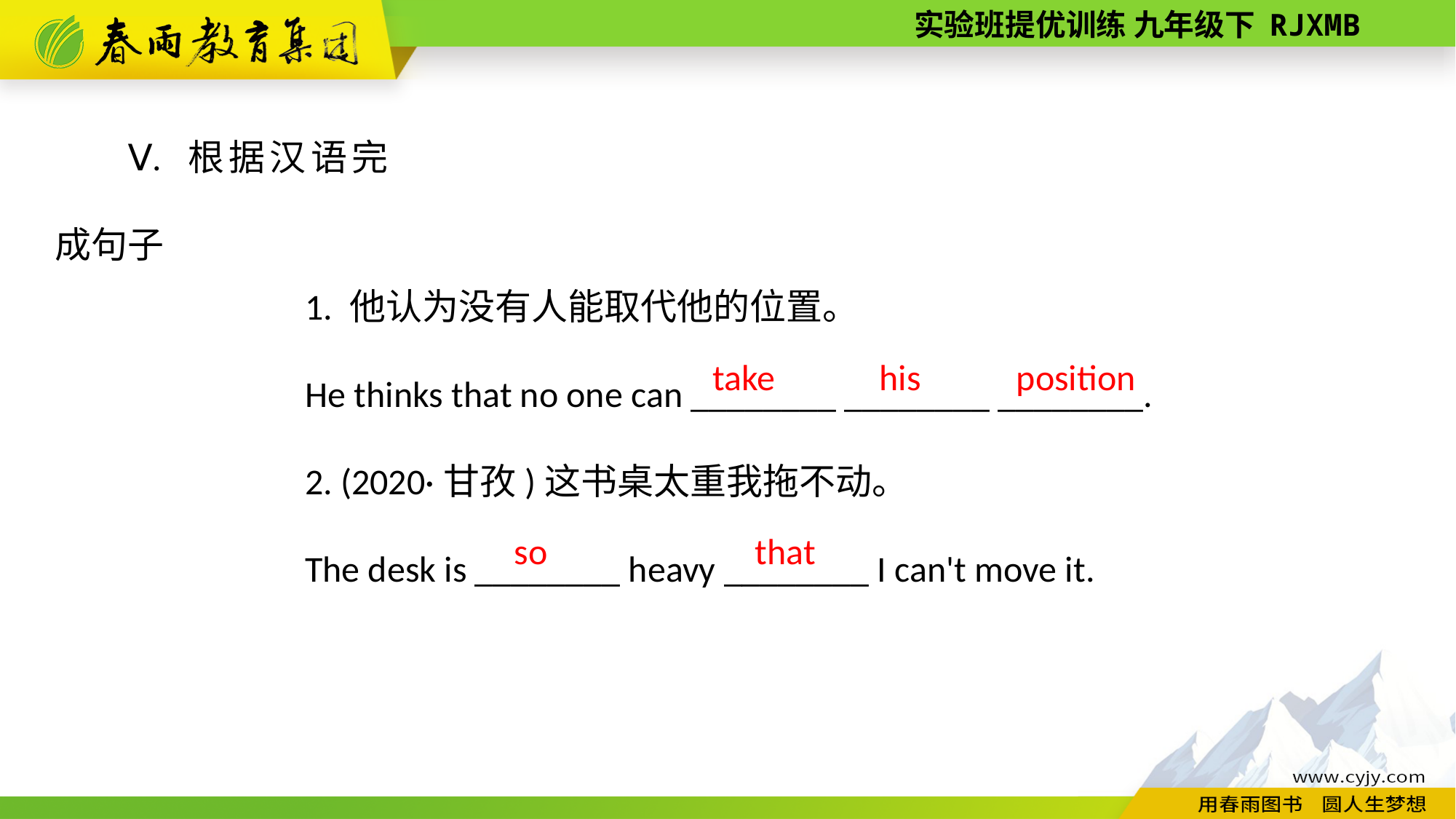

Ⅴ. 根据汉语完成句子
1. 他认为没有人能取代他的位置。
He thinks that no one can ________ ________ ________.
2. (2020·甘孜)这书桌太重我拖不动。
The desk is ________ heavy ________ I can't move it.
position
take
his
so
that